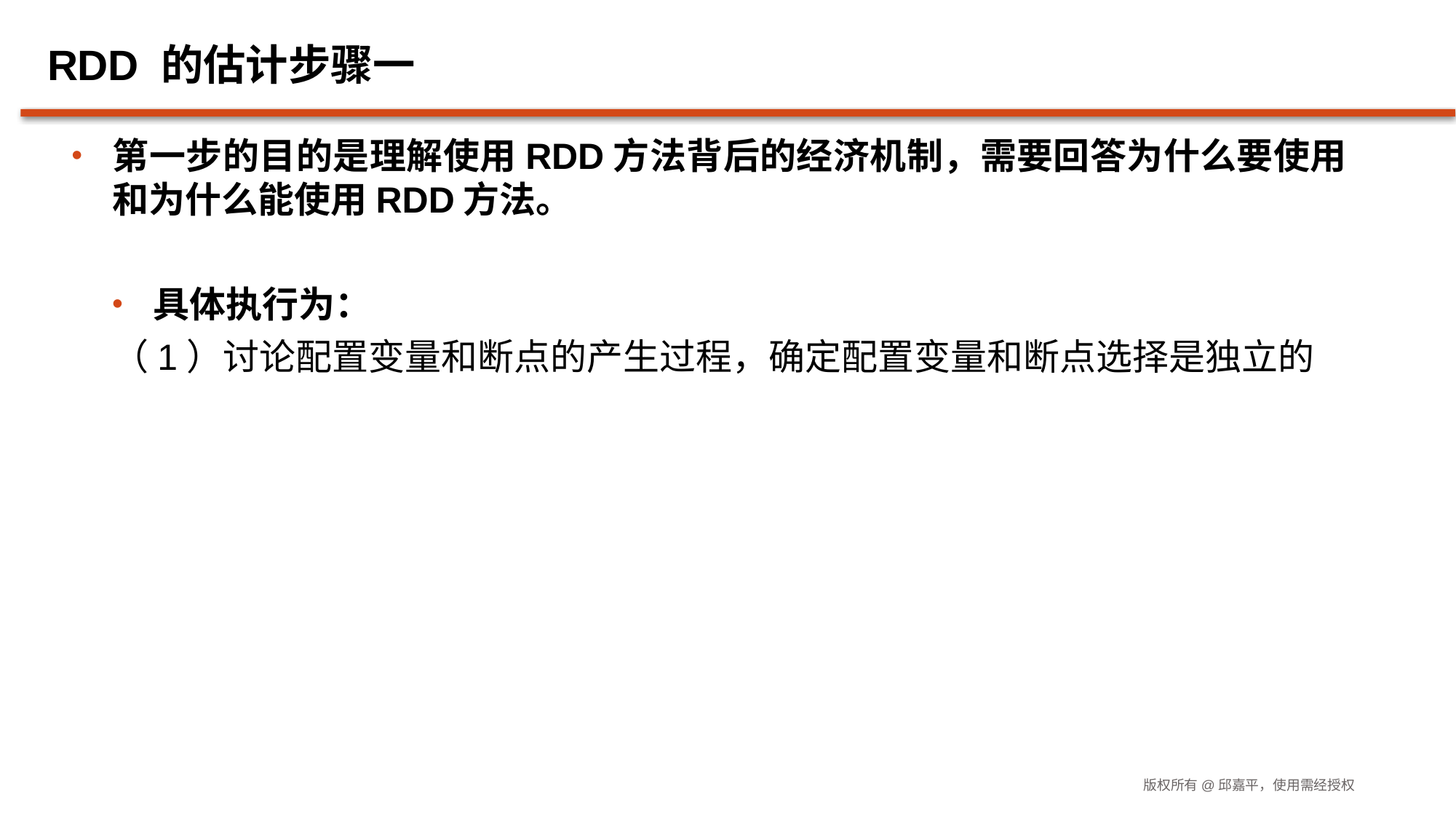

# RDD 的估计步骤一
第一步的目的是理解使用RDD方法背后的经济机制，需要回答为什么要使用和为什么能使用RDD方法。

具体执行为：
（1）讨论配置变量和断点的产生过程，确定配置变量和断点选择是独立的

版权所有@邱嘉平，使用需经授权